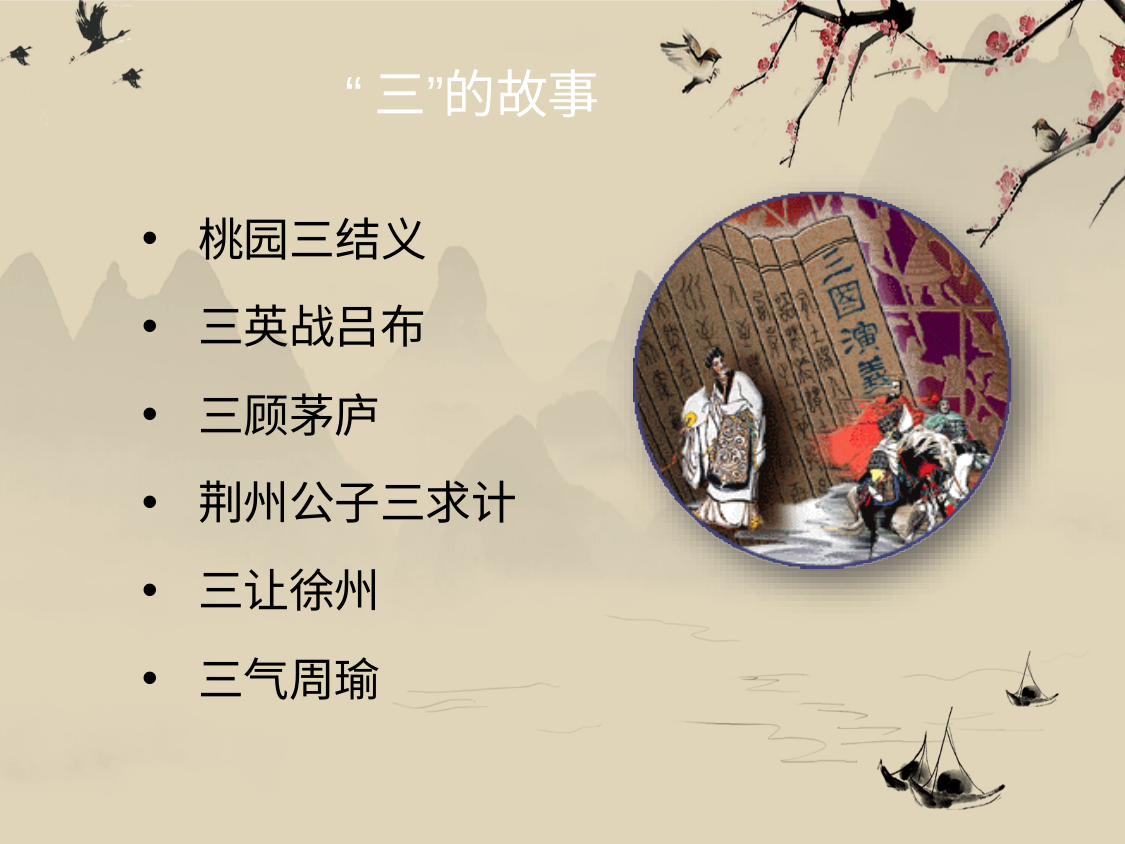

# “三”的故事

桃园三结义
三英战吕布
三顾茅庐
荆州公子三求计
三让徐州
三气周瑜